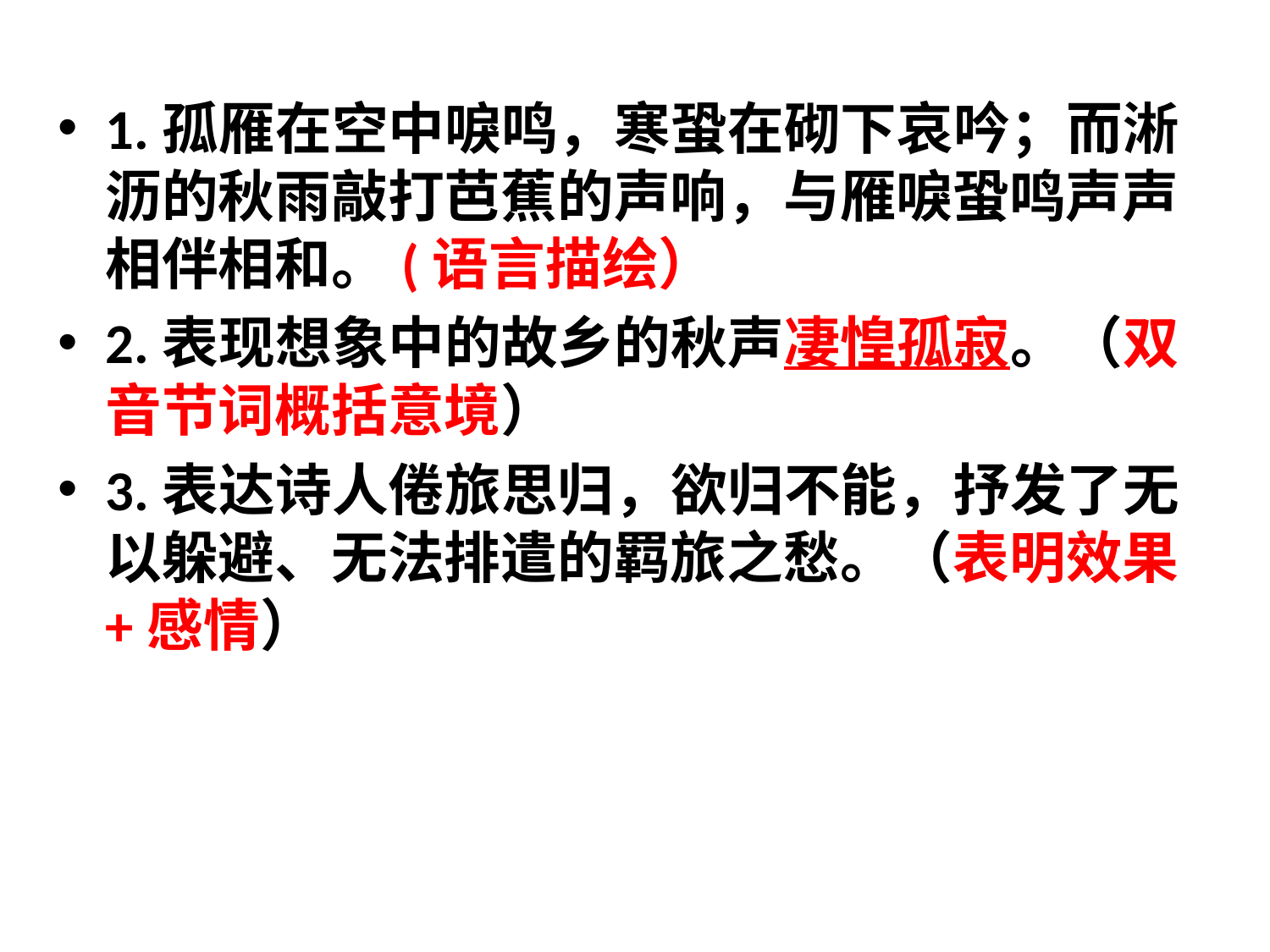

1.孤雁在空中唳鸣，寒蛩在砌下哀吟；而淅沥的秋雨敲打芭蕉的声响，与雁唳蛩鸣声声相伴相和。(语言描绘）
2.表现想象中的故乡的秋声凄惶孤寂。（双音节词概括意境）
3.表达诗人倦旅思归，欲归不能，抒发了无以躲避、无法排遣的羁旅之愁。（表明效果+感情）